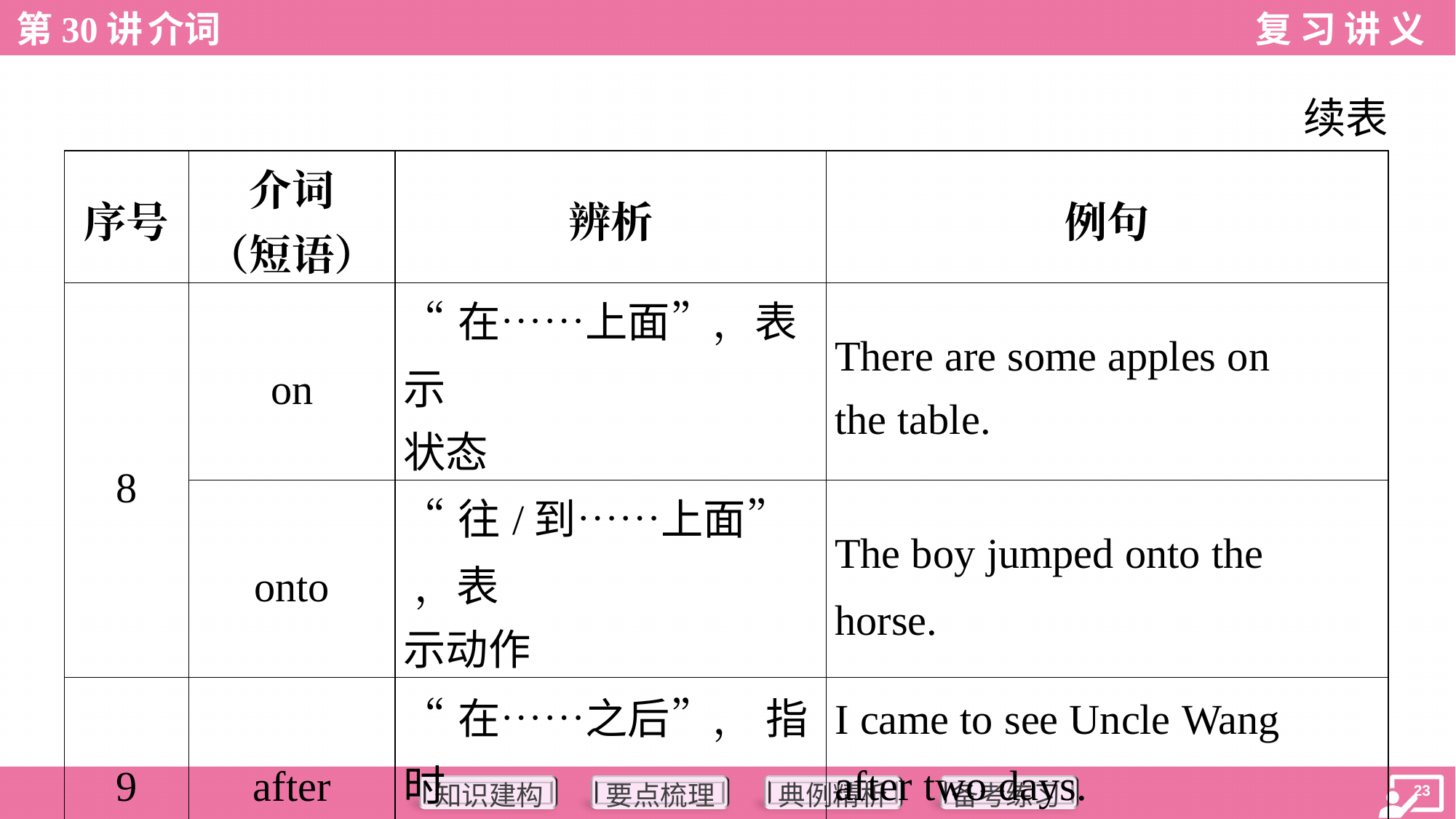

续表
| 序号 | 介词 （短语） | 辨析 | 例句 |
| --- | --- | --- | --- |
| 8 | on | “在……上面”，表示 状态 | There are some apples on the table. |
|  | onto | “往/到……上面” ，表 示动作 | The boy jumped onto the horse. |
| 9 | after | “在……之后”， 指时 间和顺序 | I came to see Uncle Wang after two days. Summer comes after spring. |